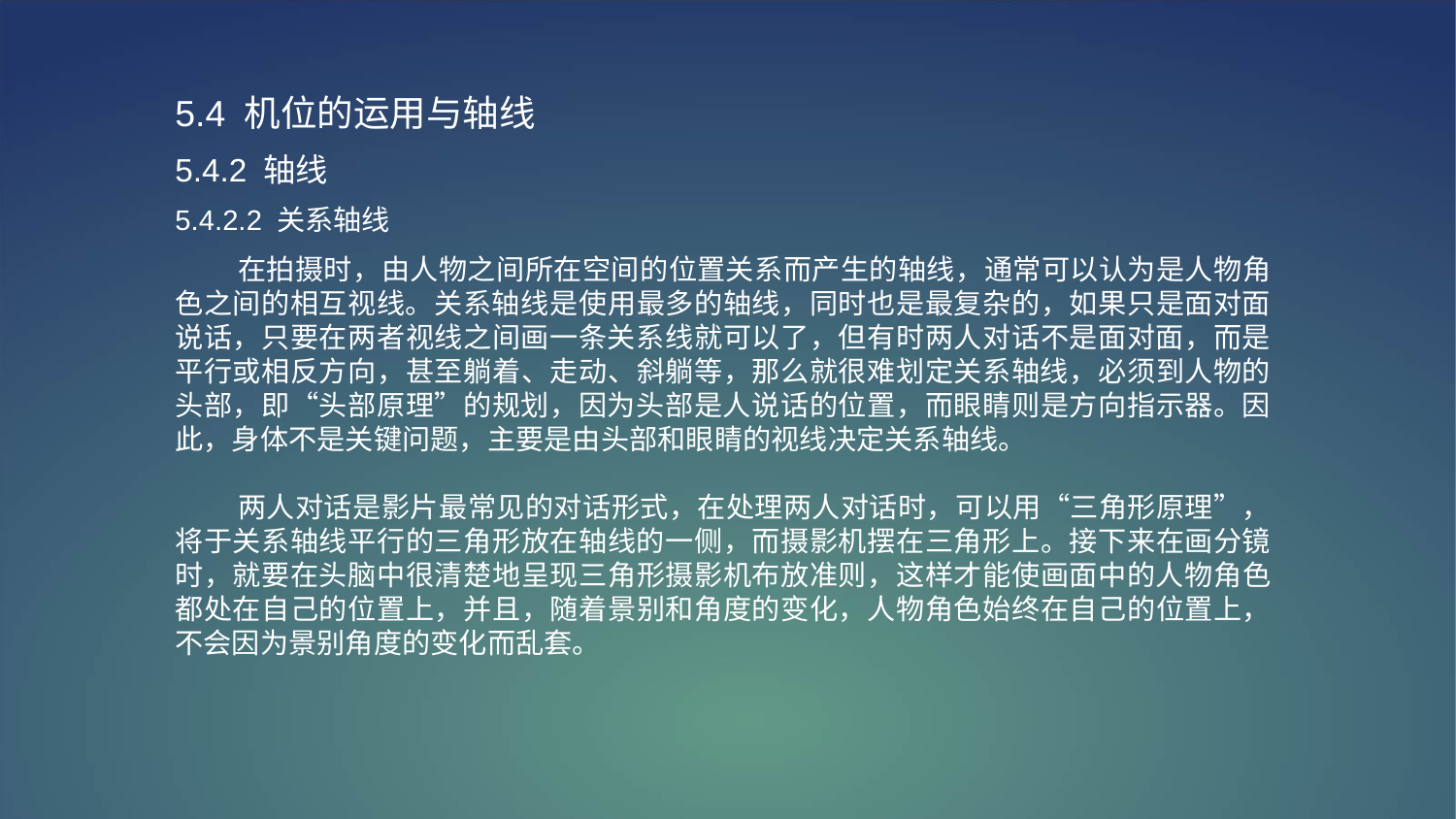

5.4 机位的运用与轴线
5.4.2 轴线
5.4.2.2 关系轴线
  在拍摄时，由人物之间所在空间的位置关系而产生的轴线，通常可以认为是人物角色之间的相互视线。关系轴线是使用最多的轴线，同时也是最复杂的，如果只是面对面说话，只要在两者视线之间画一条关系线就可以了，但有时两人对话不是面对面，而是平行或相反方向，甚至躺着、走动、斜躺等，那么就很难划定关系轴线，必须到人物的头部，即“头部原理”的规划，因为头部是人说话的位置，而眼睛则是方向指示器。因此，身体不是关键问题，主要是由头部和眼睛的视线决定关系轴线。

  两人对话是影片最常见的对话形式，在处理两人对话时，可以用“三角形原理”，将于关系轴线平行的三角形放在轴线的一侧，而摄影机摆在三角形上。接下来在画分镜时，就要在头脑中很清楚地呈现三角形摄影机布放准则，这样才能使画面中的人物角色都处在自己的位置上，并且，随着景别和角度的变化，人物角色始终在自己的位置上，不会因为景别角度的变化而乱套。